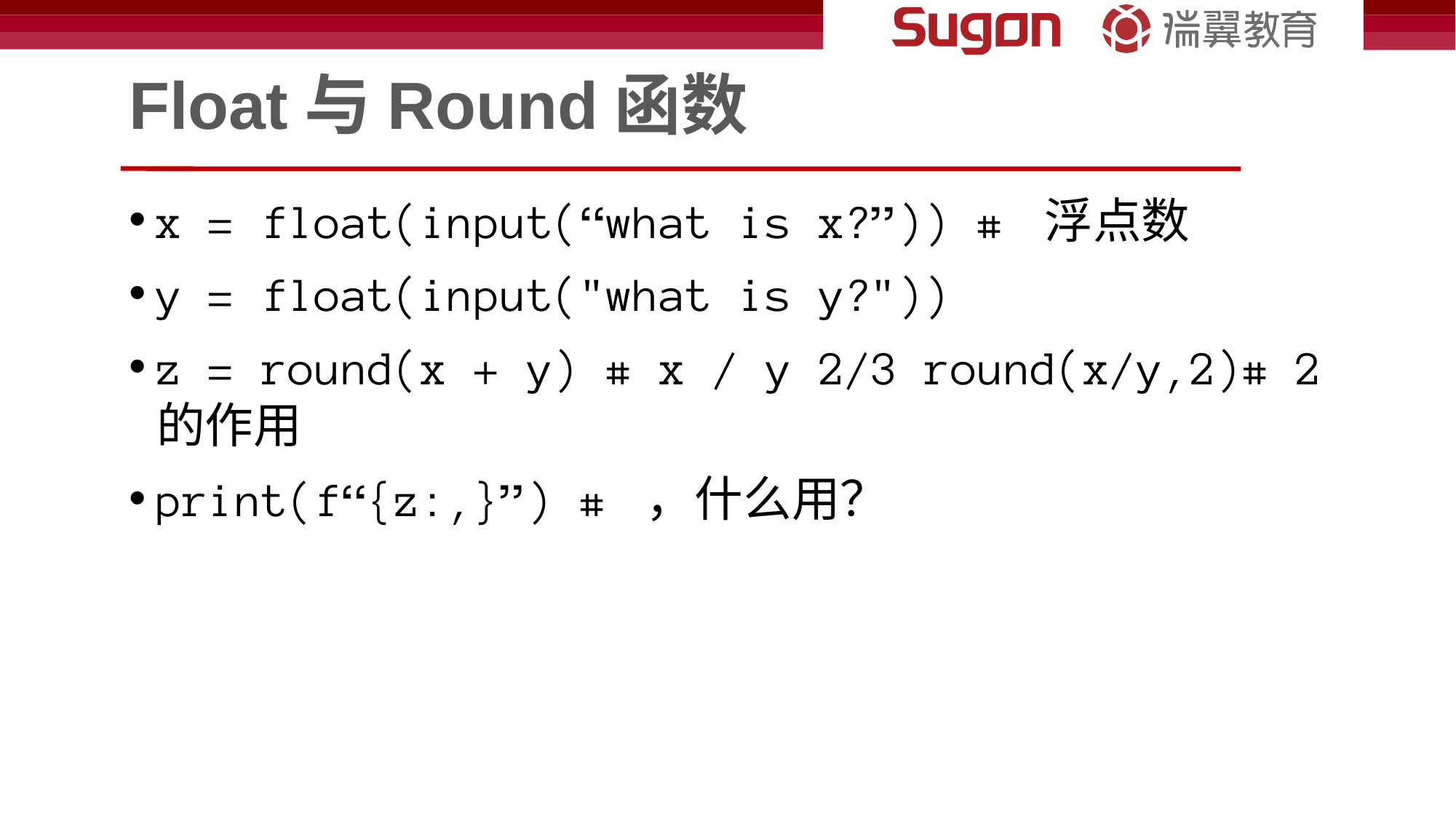

# Float与Round函数
x = float(input(“what is x?”)) # 浮点数
y = float(input("what is y?"))
z = round(x + y) # x / y 2/3 round(x/y,2)# 2的作用
print(f“{z:,}”) # ，什么用？